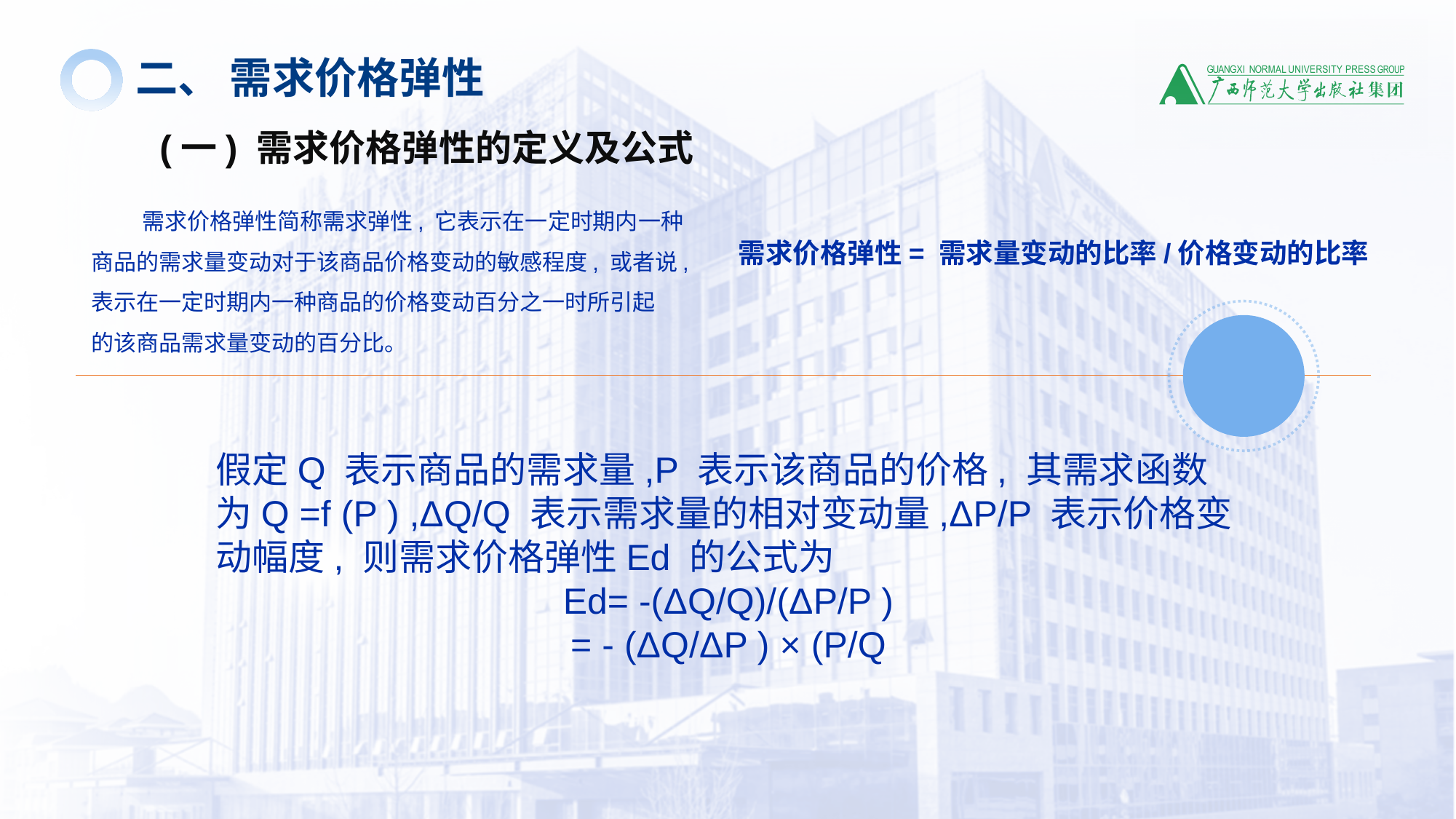

二、 需求价格弹性

(一) 需求价格弹性的定义及公式
         需求价格弹性简称需求弹性, 它表示在一定时期内一种商品的需求量变动对于该商品价格变动的敏感程度, 或者说, 表示在一定时期内一种商品的价格变动百分之一时所引起
的该商品需求量变动的百分比。

需求价格弹性= 需求量变动的比率/价格变动的比率
假定Q 表示商品的需求量,P 表示该商品的价格, 其需求函数为Q =f (P ) ,ΔQ/Q 表示需求量的相对变动量,ΔP/P 表示价格变动幅度, 则需求价格弹性Ed 的公式为
Ed= -(ΔQ/Q)/(ΔP/P )
= - (ΔQ/ΔP ) × (P/Q